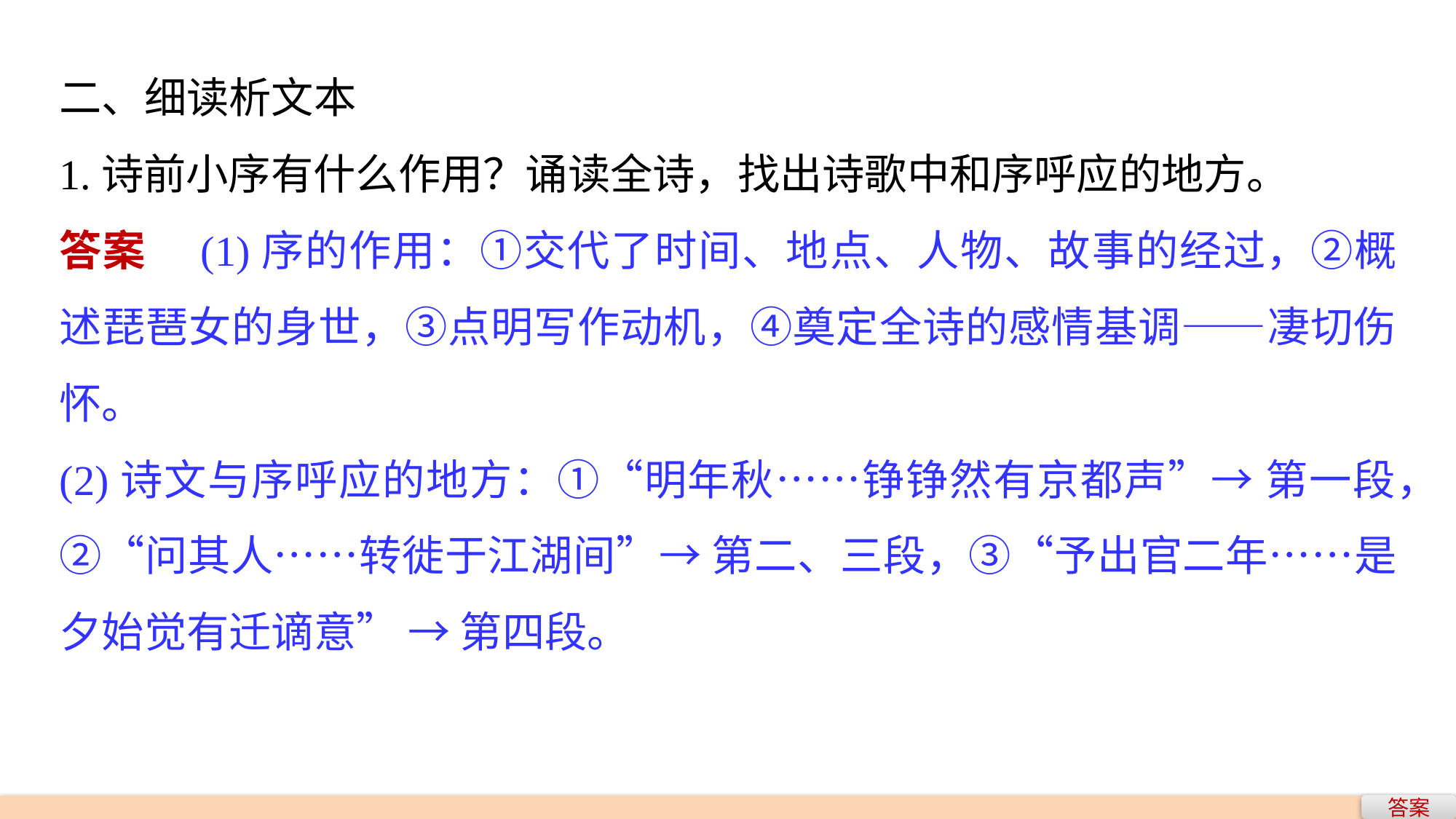

二、细读析文本
1.诗前小序有什么作用？诵读全诗，找出诗歌中和序呼应的地方。
答案　(1)序的作用：①交代了时间、地点、人物、故事的经过，②概述琵琶女的身世，③点明写作动机，④奠定全诗的感情基调——凄切伤怀。
(2)诗文与序呼应的地方：①“明年秋……铮铮然有京都声”→ 第一段，②“问其人……转徙于江湖间”→ 第二、三段，③“予出官二年……是夕始觉有迁谪意” → 第四段。
答案